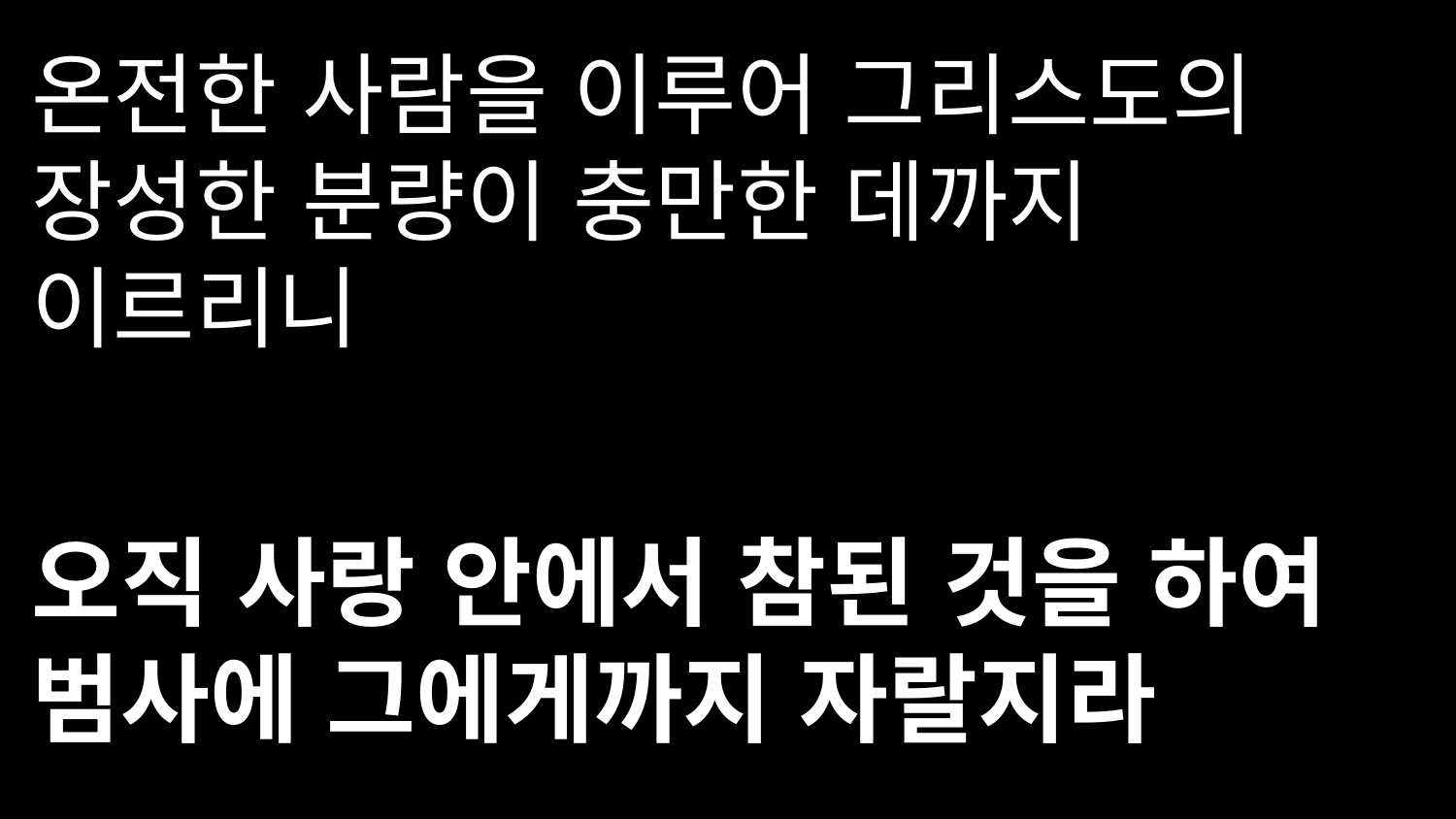

온전한 사람을 이루어 그리스도의 장성한 분량이 충만한 데까지 이르리니
오직 사랑 안에서 참된 것을 하여 범사에 그에게까지 자랄지라